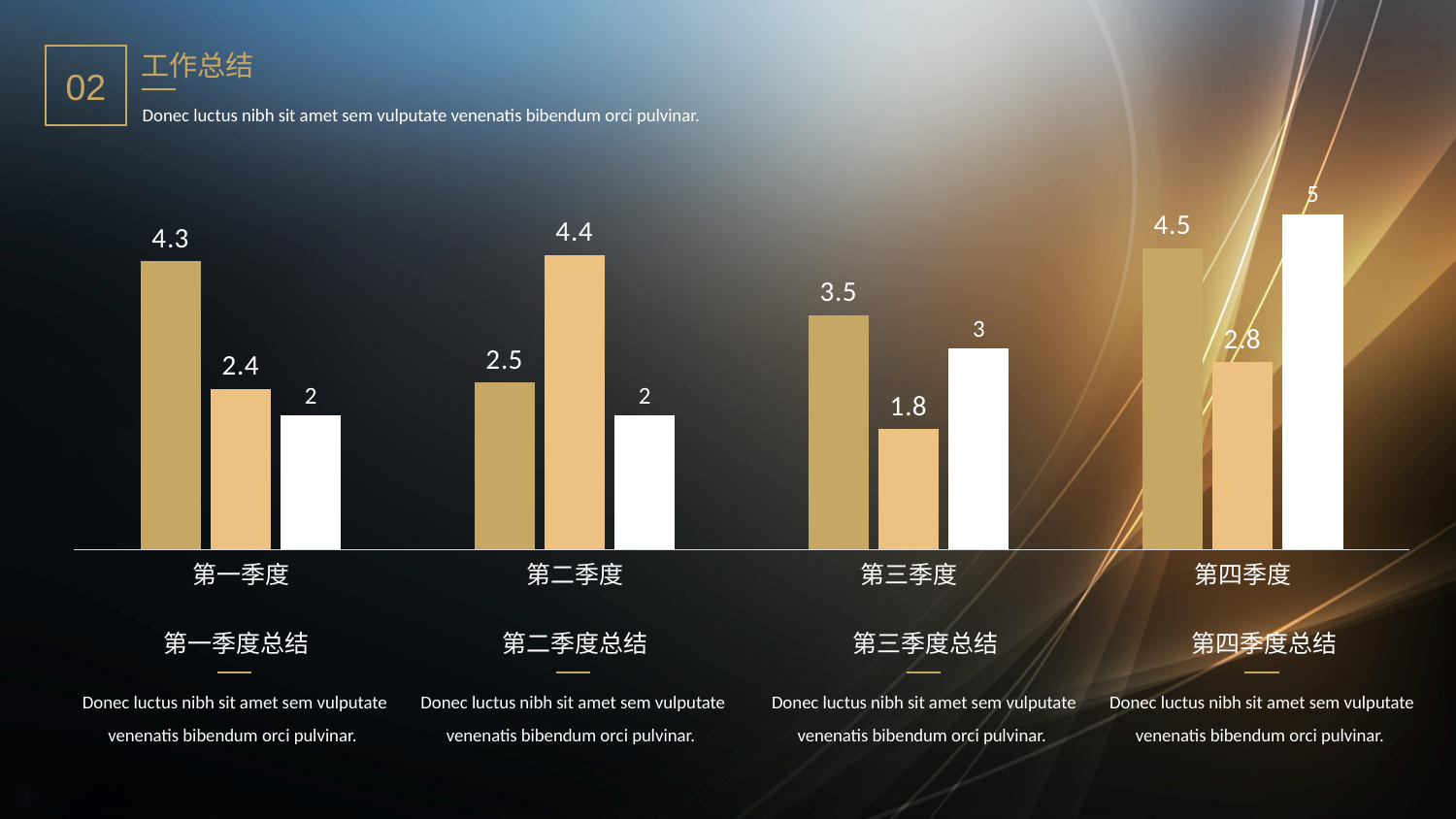

工作总结
02
Donec luctus nibh sit amet sem vulputate venenatis bibendum orci pulvinar.

### Chart

| Category | 系列 1 | 系列 2 | 系列 3 |
|---|---|---|---|
| 第一季度 | 4.3 | 2.4 | 2.0 |
| 第二季度 | 2.5 | 4.4 | 2.0 |
| 第三季度 | 3.5 | 1.8 | 3.0 |
| 第四季度 | 4.5 | 2.8 | 5.0 |
第一季度总结
第二季度总结
第三季度总结
第四季度总结
Donec luctus nibh sit amet sem vulputate venenatis bibendum orci pulvinar.
Donec luctus nibh sit amet sem vulputate venenatis bibendum orci pulvinar.
Donec luctus nibh sit amet sem vulputate venenatis bibendum orci pulvinar.
Donec luctus nibh sit amet sem vulputate venenatis bibendum orci pulvinar.